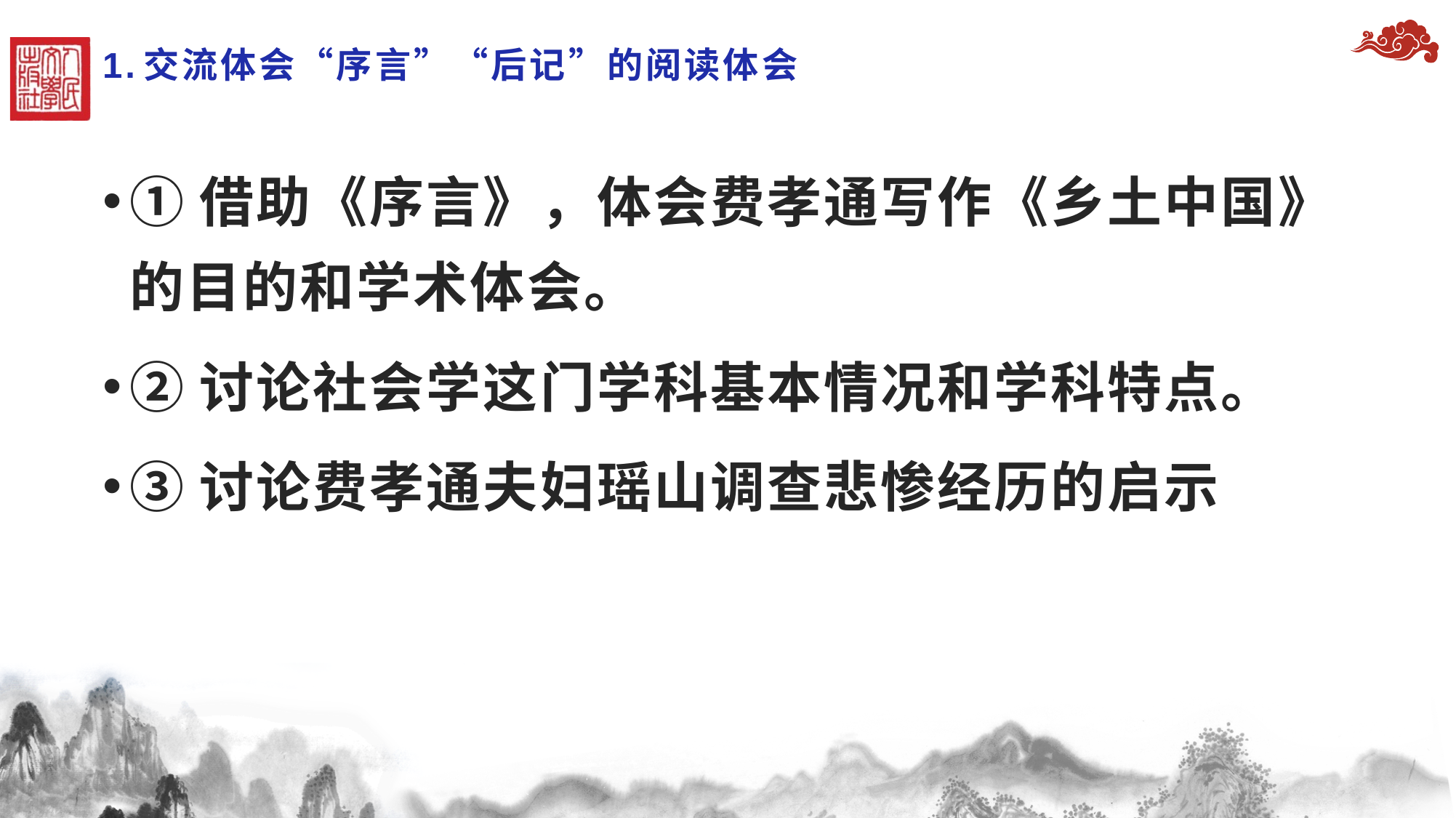

# 1.交流体会“序言”“后记”的阅读体会
①借助《序言》，体会费孝通写作《乡土中国》的目的和学术体会。
②讨论社会学这门学科基本情况和学科特点。
③讨论费孝通夫妇瑶山调查悲惨经历的启示